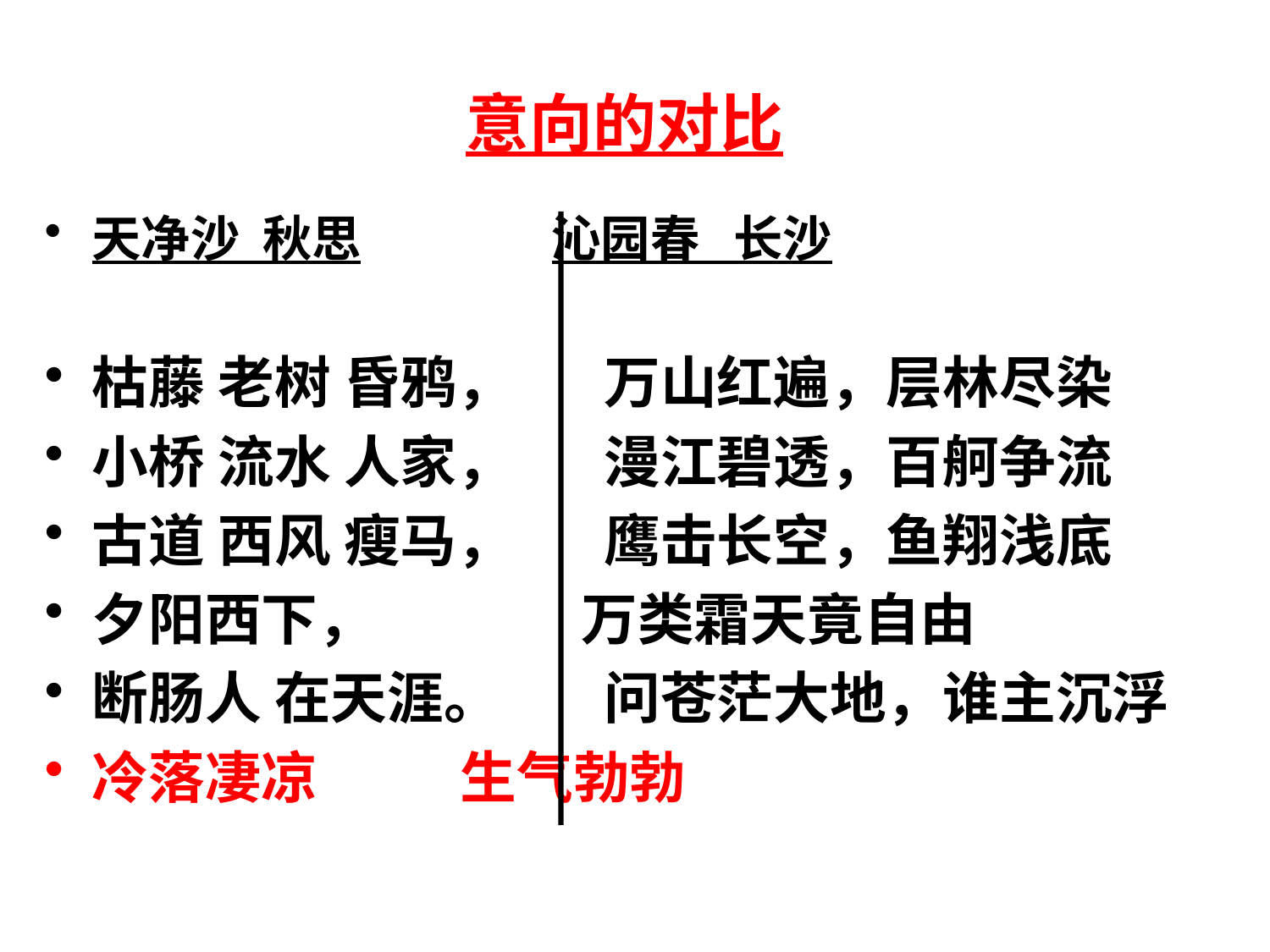

# 意向的对比
天净沙  秋思                 沁园春   长沙

枯藤 老树 昏鸦，       万山红遍，层林尽染
小桥 流水 人家，       漫江碧透，百舸争流
古道 西风 瘦马，       鹰击长空，鱼翔浅底
夕阳西下，                万类霜天竟自由
断肠人 在天涯。        问苍茫大地，谁主沉浮
冷落凄凉           生气勃勃